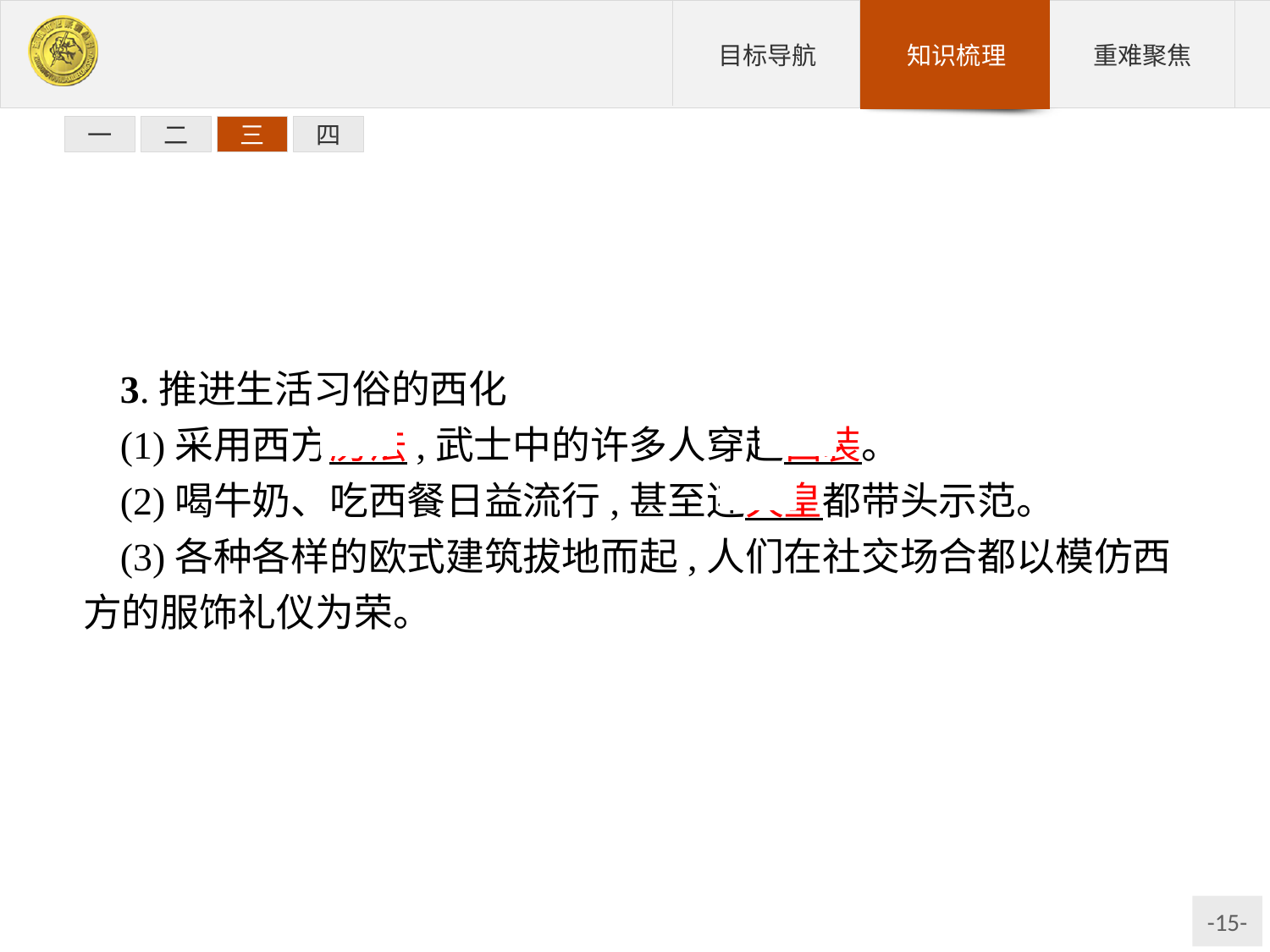

一
二
三
四
3.推进生活习俗的西化
(1)采用西方历法,武士中的许多人穿起西装。
(2)喝牛奶、吃西餐日益流行,甚至连天皇都带头示范。
(3)各种各样的欧式建筑拔地而起,人们在社交场合都以模仿西方的服饰礼仪为荣。